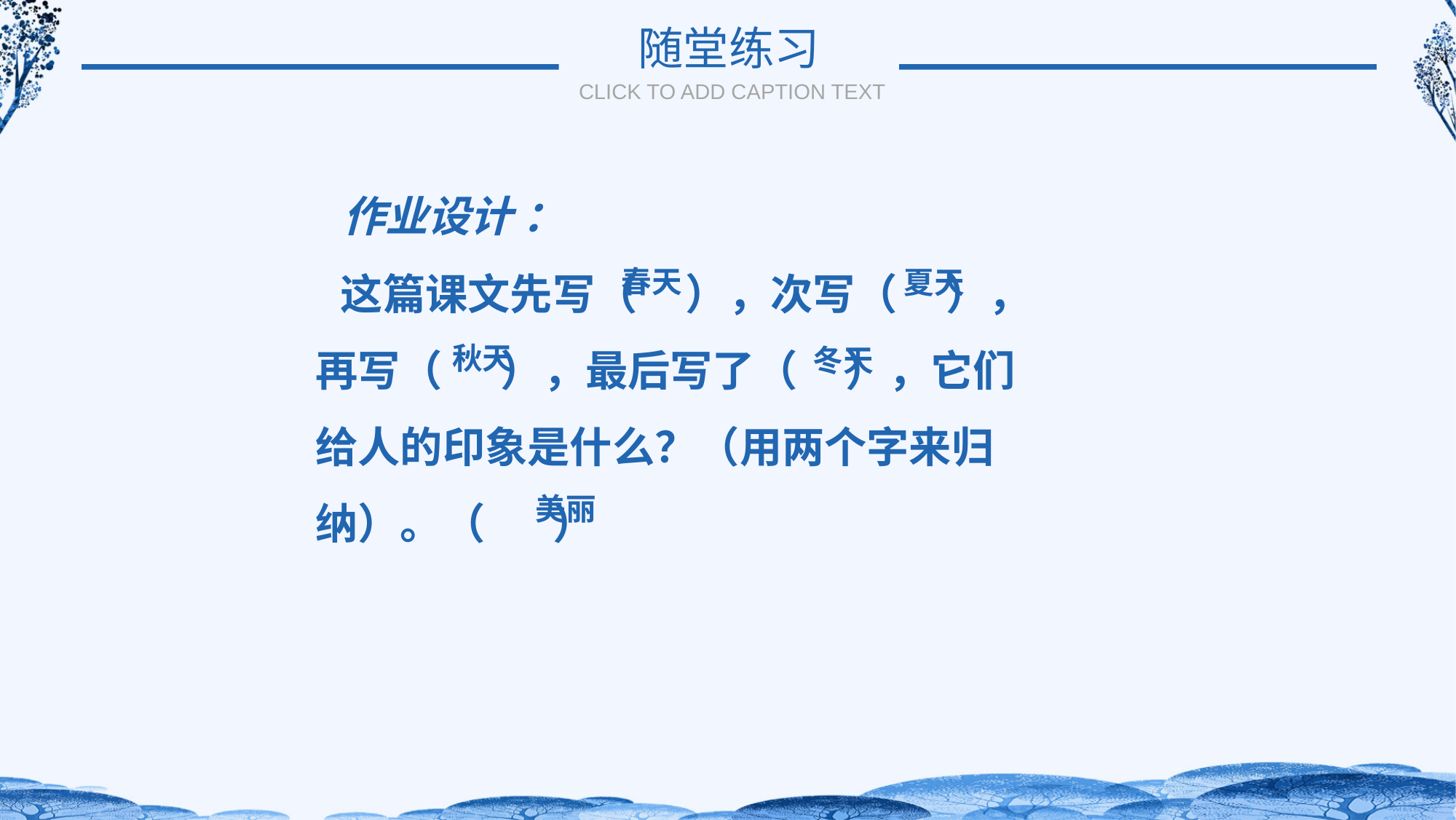

随堂练习

CLICK TO ADD CAPTION TEXT
作业设计 ：

  这篇课文先写（     ），次写（     ），再写（      ），最后写了（     ），它们给人的印象是什么？（用两个字来归纳）。（       ）

春天
夏天
秋天
冬天
美丽